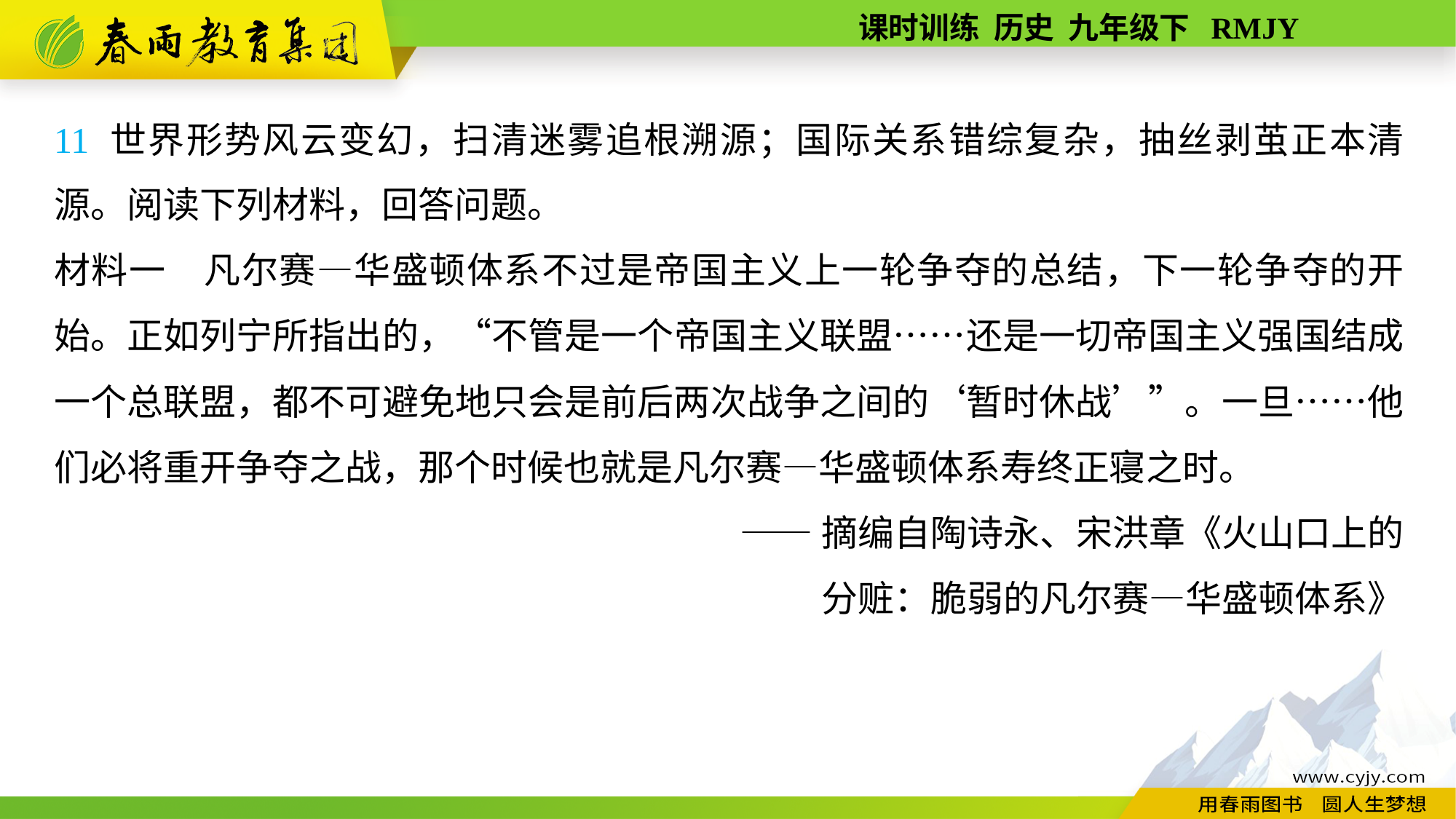

11 世界形势风云变幻，扫清迷雾追根溯源；国际关系错综复杂，抽丝剥茧正本清源。阅读下列材料，回答问题。
材料一　凡尔赛—华盛顿体系不过是帝国主义上一轮争夺的总结，下一轮争夺的开始。正如列宁所指出的，“不管是一个帝国主义联盟……还是一切帝国主义强国结成一个总联盟，都不可避免地只会是前后两次战争之间的‘暂时休战’”。一旦……他们必将重开争夺之战，那个时候也就是凡尔赛—华盛顿体系寿终正寝之时。
——摘编自陶诗永、宋洪章《火山口上的
分赃：脆弱的凡尔赛—华盛顿体系》